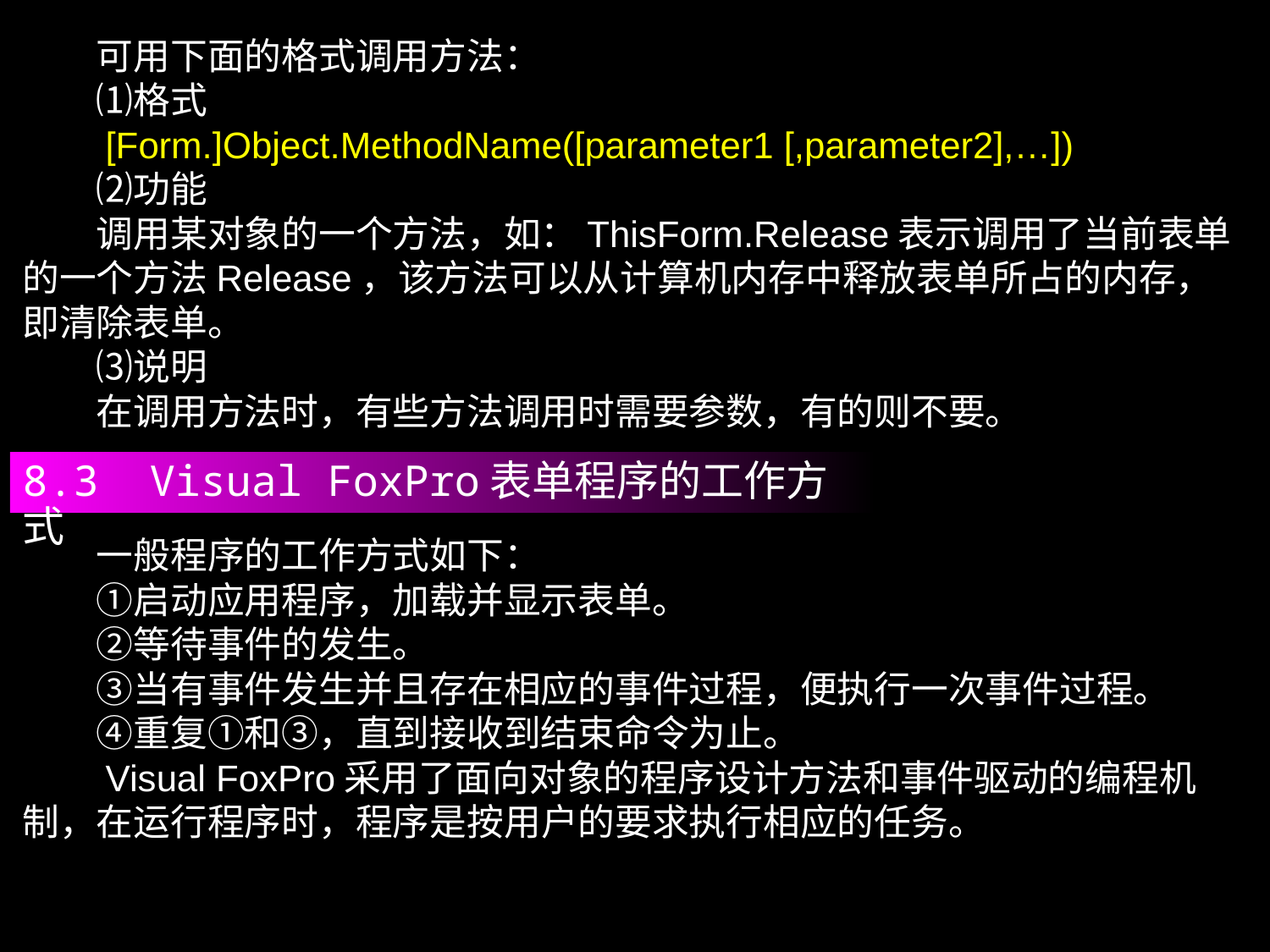

可用下面的格式调用方法：
　　⑴格式
　　[Form.]Object.MethodName([parameter1 [,parameter2],…])
　　⑵功能
　　调用某对象的一个方法，如：ThisForm.Release表示调用了当前表单的一个方法Release，该方法可以从计算机内存中释放表单所占的内存，即清除表单。
　　⑶说明
　　在调用方法时，有些方法调用时需要参数，有的则不要。
8.3  Visual FoxPro表单程序的工作方式
　　一般程序的工作方式如下：
　　①启动应用程序，加载并显示表单。
　　②等待事件的发生。
　　③当有事件发生并且存在相应的事件过程，便执行一次事件过程。
　　④重复①和③，直到接收到结束命令为止。
　　Visual FoxPro采用了面向对象的程序设计方法和事件驱动的编程机制，在运行程序时，程序是按用户的要求执行相应的任务。